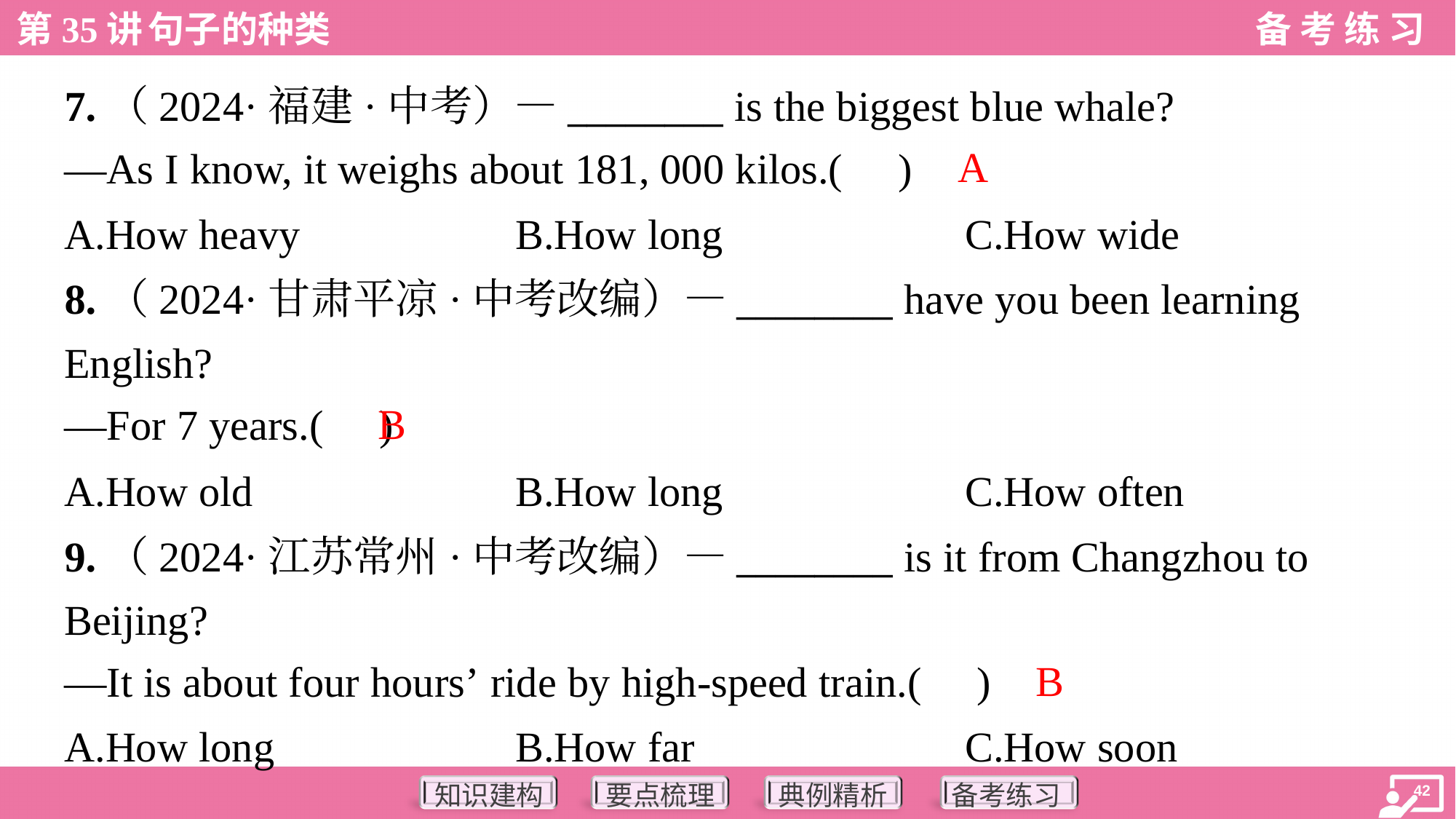

7.（2024·福建·中考）—________ is the biggest blue whale?
—As I know, it weighs about 181, 000 kilos.(     )
A
A.How heavy	B.How long	C.How wide
8.（2024·甘肃平凉·中考改编）—________ have you been learning
English?
—For 7 years.(     )
B
A.How old	B.How long	C.How often
9.（2024·江苏常州·中考改编）—________ is it from Changzhou to
Beijing?
—It is about four hours’ ride by high-speed train.(     )
B
A.How long	B.How far	C.How soon